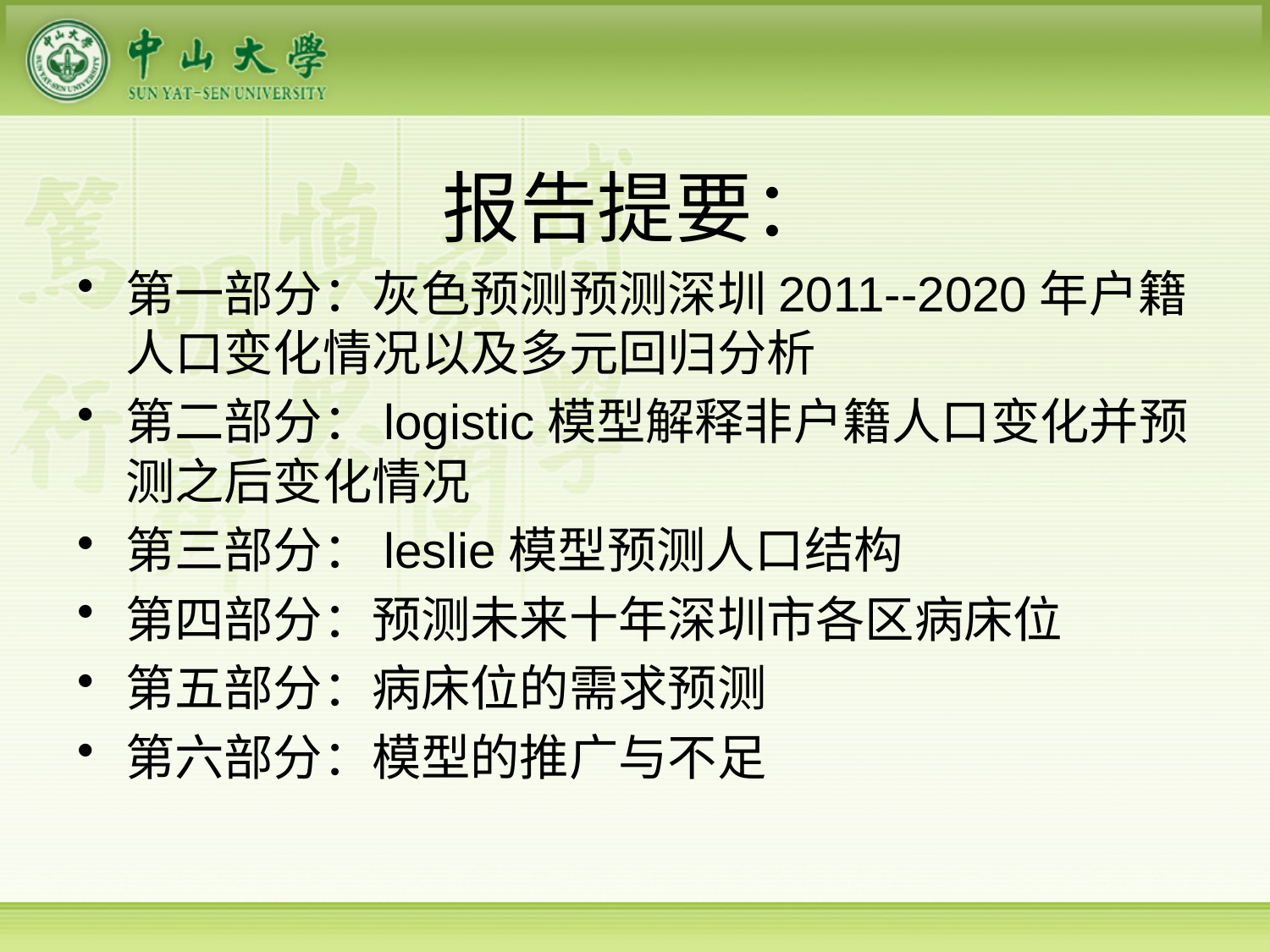

# 报告提要：
第一部分：灰色预测预测深圳2011--2020年户籍人口变化情况以及多元回归分析
第二部分：logistic模型解释非户籍人口变化并预测之后变化情况
第三部分：leslie模型预测人口结构
第四部分：预测未来十年深圳市各区病床位
第五部分：病床位的需求预测
第六部分：模型的推广与不足